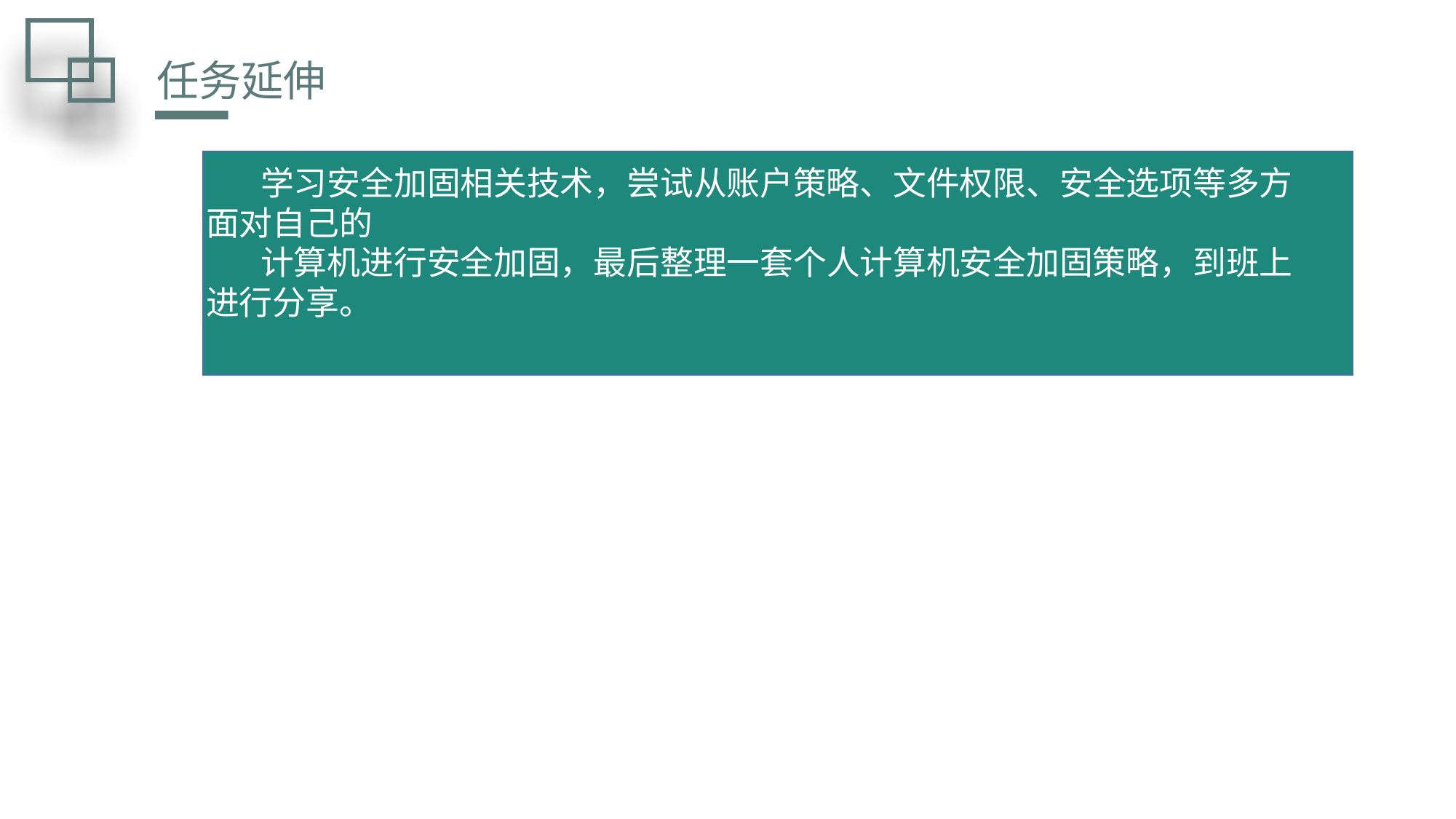

任务延伸

学习安全加固相关技术，尝试从账户策略、文件权限、安全选项等多方面对自己的
计算机进行安全加固，最后整理一套个人计算机安全加固策略，到班上进行分享。
由学生代表与指导教师组成项目评审组，各工作团队制作汇报材料并进行答辩。